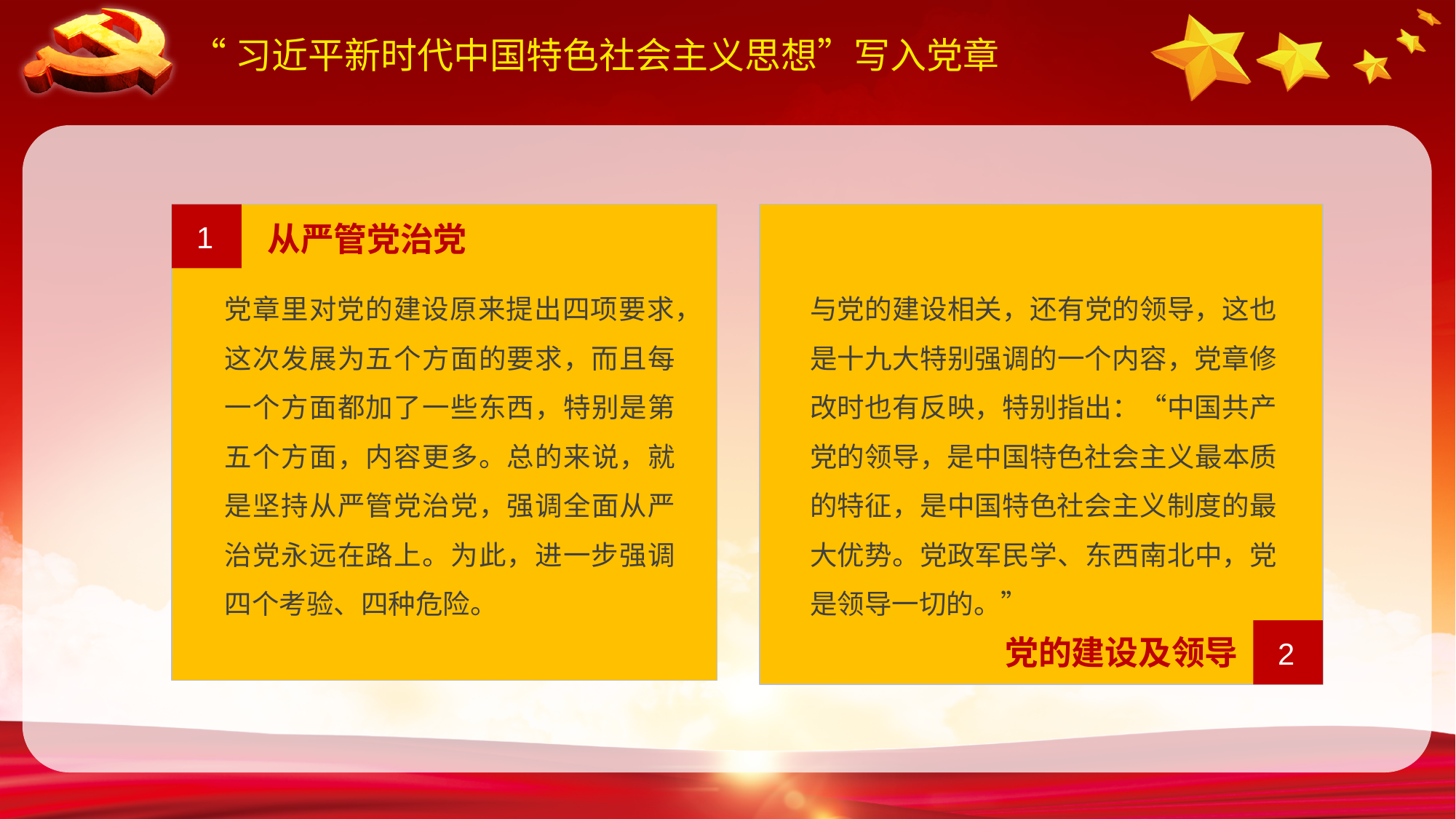

1

从严管党治党
与党的建设相关，还有党的领导，这也是十九大特别强调的一个内容，党章修改时也有反映，特别指出：“中国共产党的领导，是中国特色社会主义最本质的特征，是中国特色社会主义制度的最大优势。党政军民学、东西南北中，党是领导一切的。”
党章里对党的建设原来提出四项要求，这次发展为五个方面的要求，而且每一个方面都加了一些东西，特别是第五个方面，内容更多。总的来说，就是坚持从严管党治党，强调全面从严治党永远在路上。为此，进一步强调四个考验、四种危险。

2
党的建设及领导